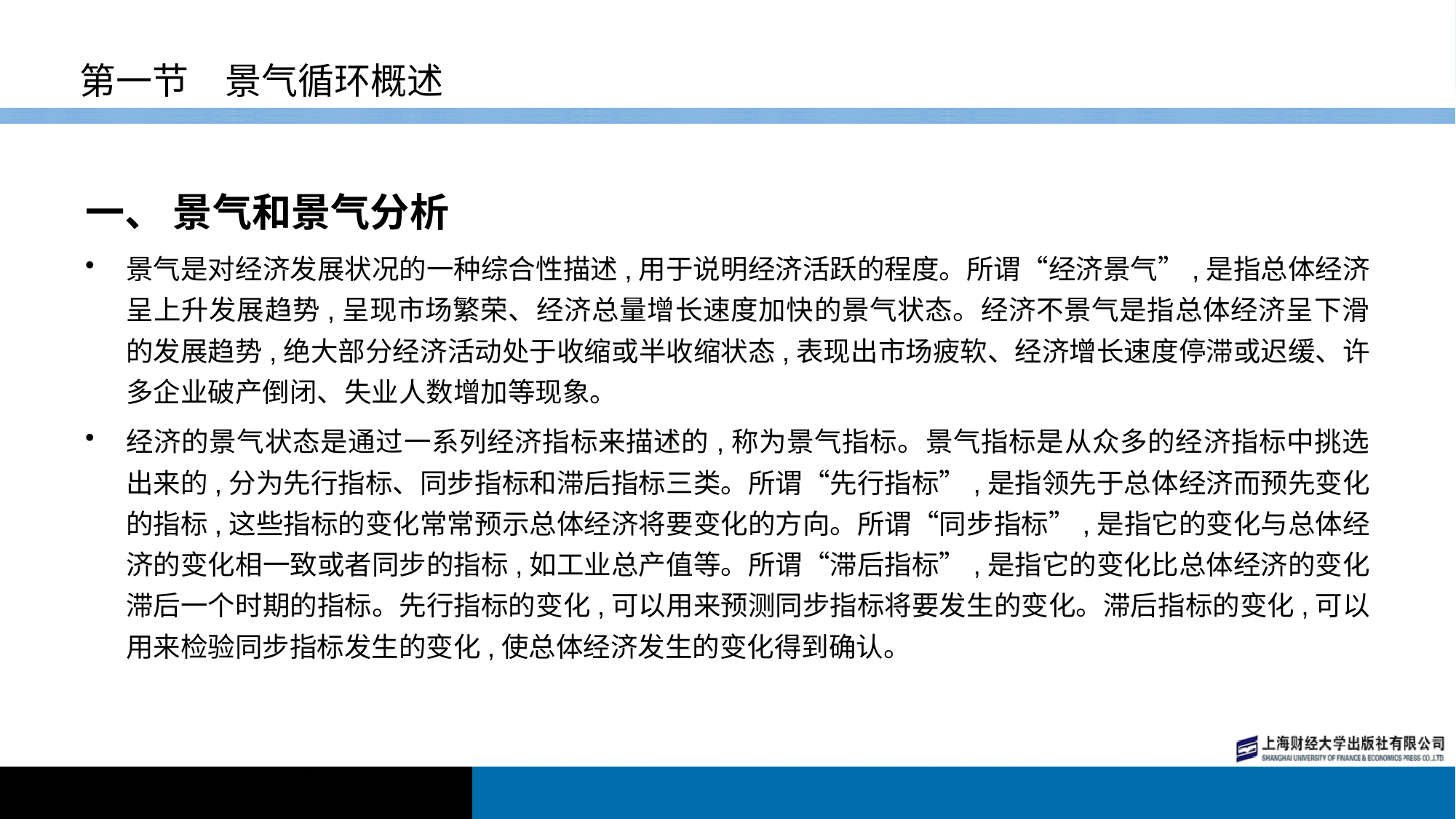

# 第一节　景气循环概述
一、 景气和景气分析
景气是对经济发展状况的一种综合性描述,用于说明经济活跃的程度。所谓“经济景气”,是指总体经济呈上升发展趋势,呈现市场繁荣、经济总量增长速度加快的景气状态。经济不景气是指总体经济呈下滑的发展趋势,绝大部分经济活动处于收缩或半收缩状态,表现出市场疲软、经济增长速度停滞或迟缓、许多企业破产倒闭、失业人数增加等现象。
经济的景气状态是通过一系列经济指标来描述的,称为景气指标。景气指标是从众多的经济指标中挑选出来的,分为先行指标、同步指标和滞后指标三类。所谓“先行指标”,是指领先于总体经济而预先变化的指标,这些指标的变化常常预示总体经济将要变化的方向。所谓“同步指标”,是指它的变化与总体经济的变化相一致或者同步的指标,如工业总产值等。所谓“滞后指标”,是指它的变化比总体经济的变化滞后一个时期的指标。先行指标的变化,可以用来预测同步指标将要发生的变化。滞后指标的变化,可以用来检验同步指标发生的变化,使总体经济发生的变化得到确认。
3